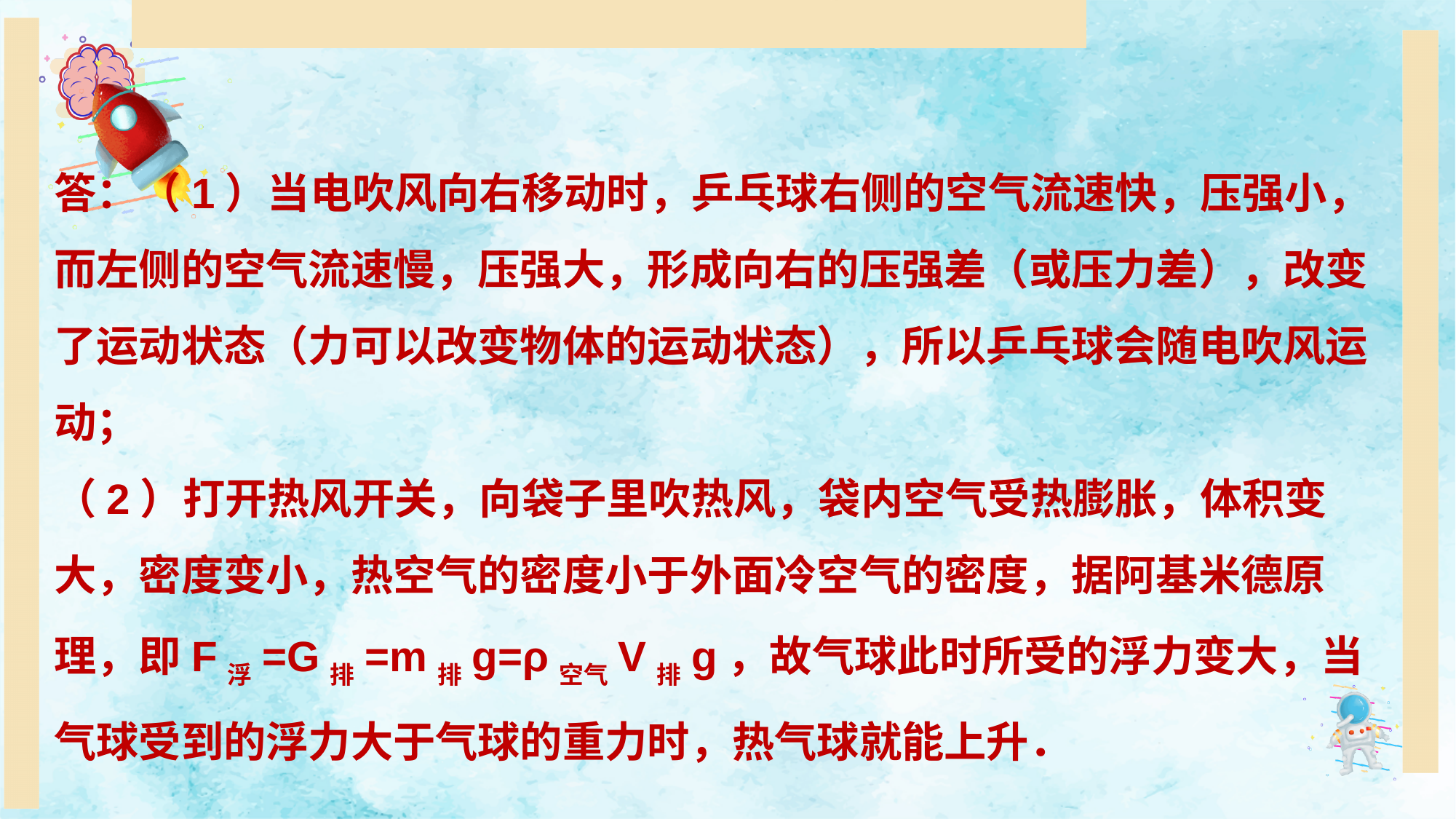

答：（1）当电吹风向右移动时，乒乓球右侧的空气流速快，压强小，而左侧的空气流速慢，压强大，形成向右的压强差（或压力差），改变了运动状态（力可以改变物体的运动状态），所以乒乓球会随电吹风运动；
（2）打开热风开关，向袋子里吹热风，袋内空气受热膨胀，体积变大，密度变小，热空气的密度小于外面冷空气的密度，据阿基米德原理，即F浮=G排=m排g=ρ空气V排g，故气球此时所受的浮力变大，当气球受到的浮力大于气球的重力时，热气球就能上升．